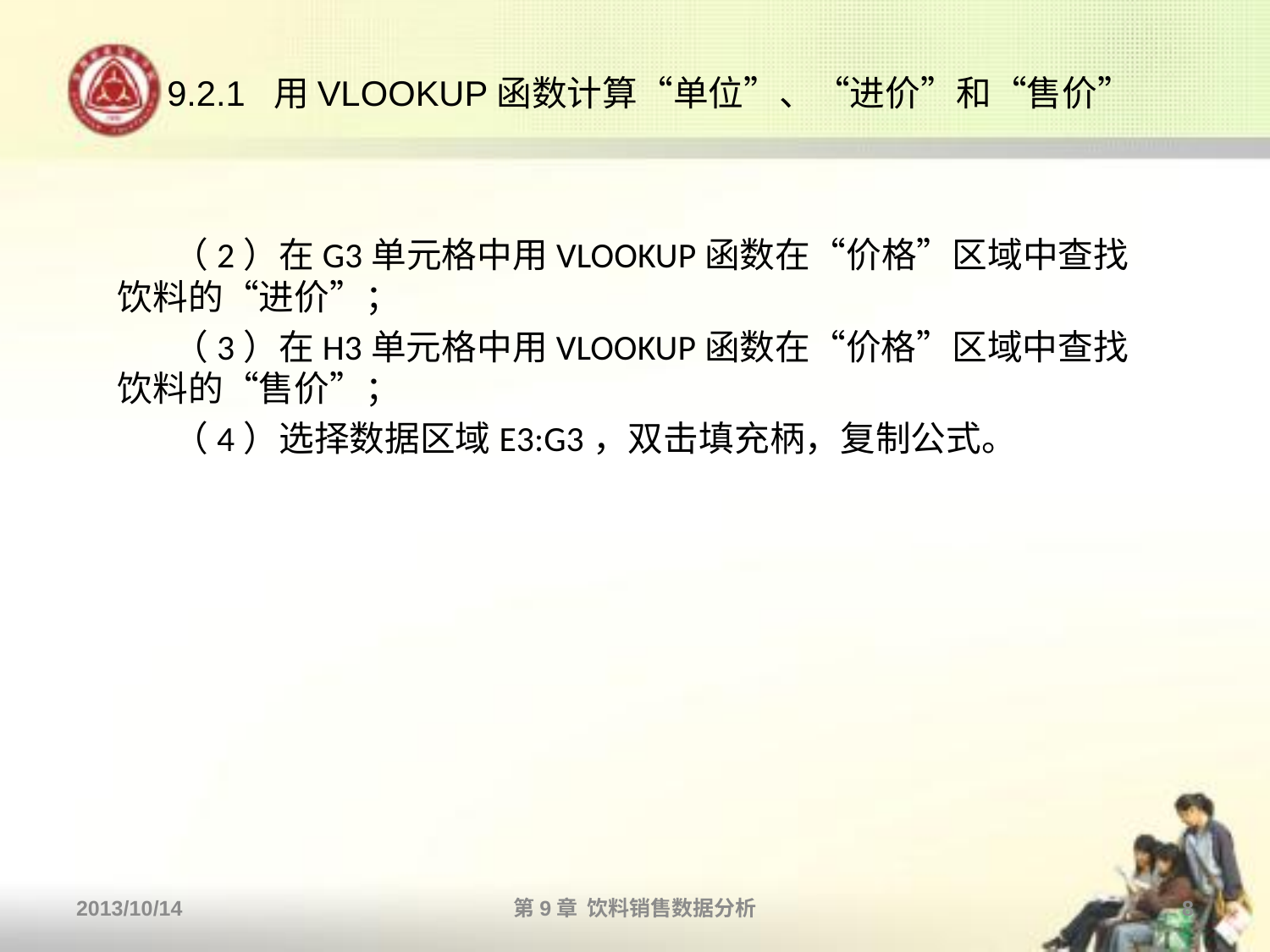

# 9.2.1  用VLOOKUP函数计算“单位”、“进价”和“售价”
      （2）在G3单元格中用VLOOKUP函数在“价格”区域中查找饮料的“进价”；
      （3）在H3单元格中用VLOOKUP函数在“价格”区域中查找饮料的“售价”；
      （4）选择数据区域E3:G3，双击填充柄，复制公式。
2013/10/14
第9章  饮料销售数据分析
8